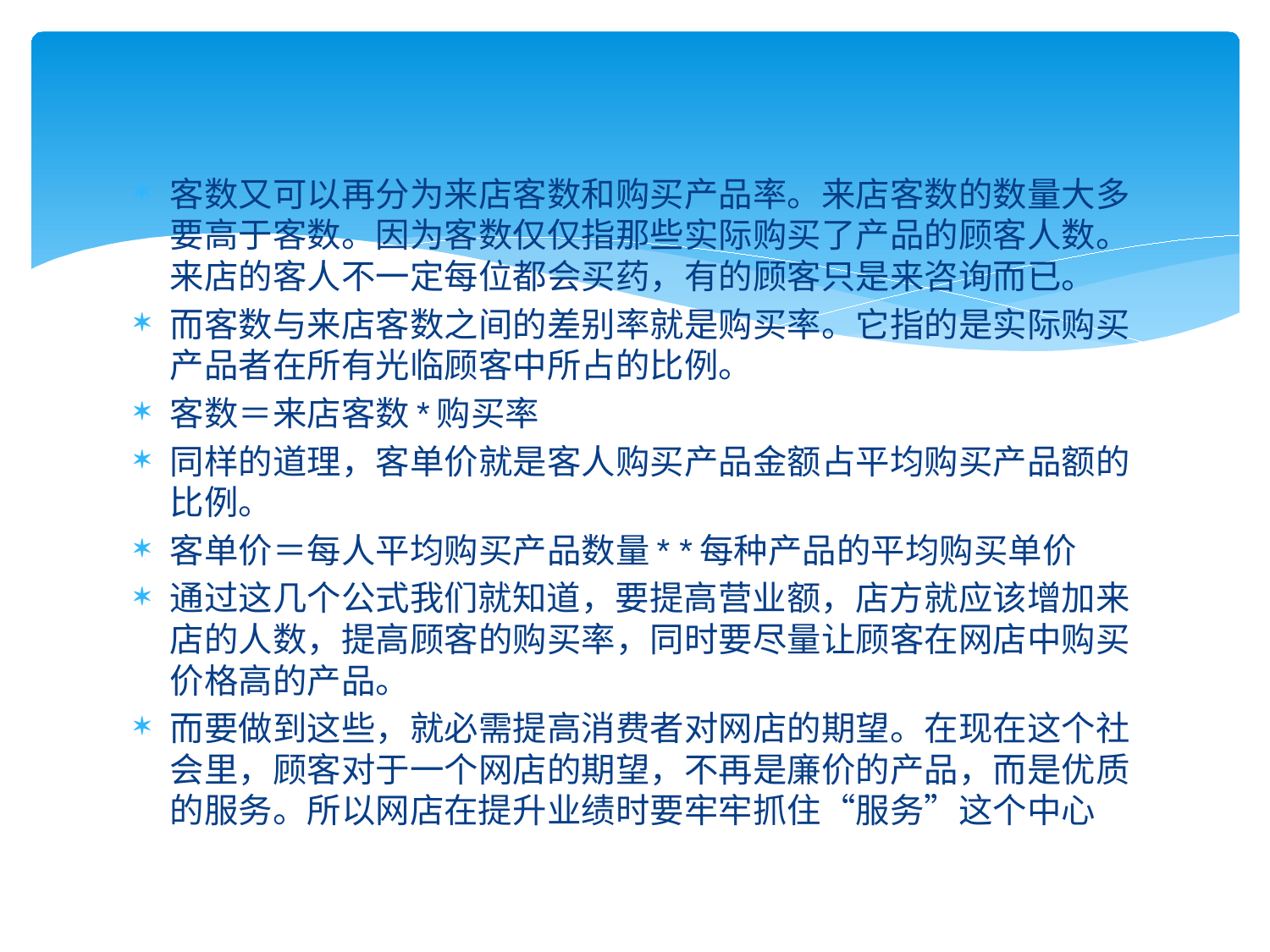

客数又可以再分为来店客数和购买产品率。来店客数的数量大多要高于客数。因为客数仅仅指那些实际购买了产品的顾客人数。来店的客人不一定每位都会买药，有的顾客只是来咨询而已。
而客数与来店客数之间的差别率就是购买率。它指的是实际购买产品者在所有光临顾客中所占的比例。
客数＝来店客数*购买率
同样的道理，客单价就是客人购买产品金额占平均购买产品额的比例。
客单价＝每人平均购买产品数量* *每种产品的平均购买单价
通过这几个公式我们就知道，要提高营业额，店方就应该增加来店的人数，提高顾客的购买率，同时要尽量让顾客在网店中购买价格高的产品。
而要做到这些，就必需提高消费者对网店的期望。在现在这个社会里，顾客对于一个网店的期望，不再是廉价的产品，而是优质的服务。所以网店在提升业绩时要牢牢抓住“服务”这个中心